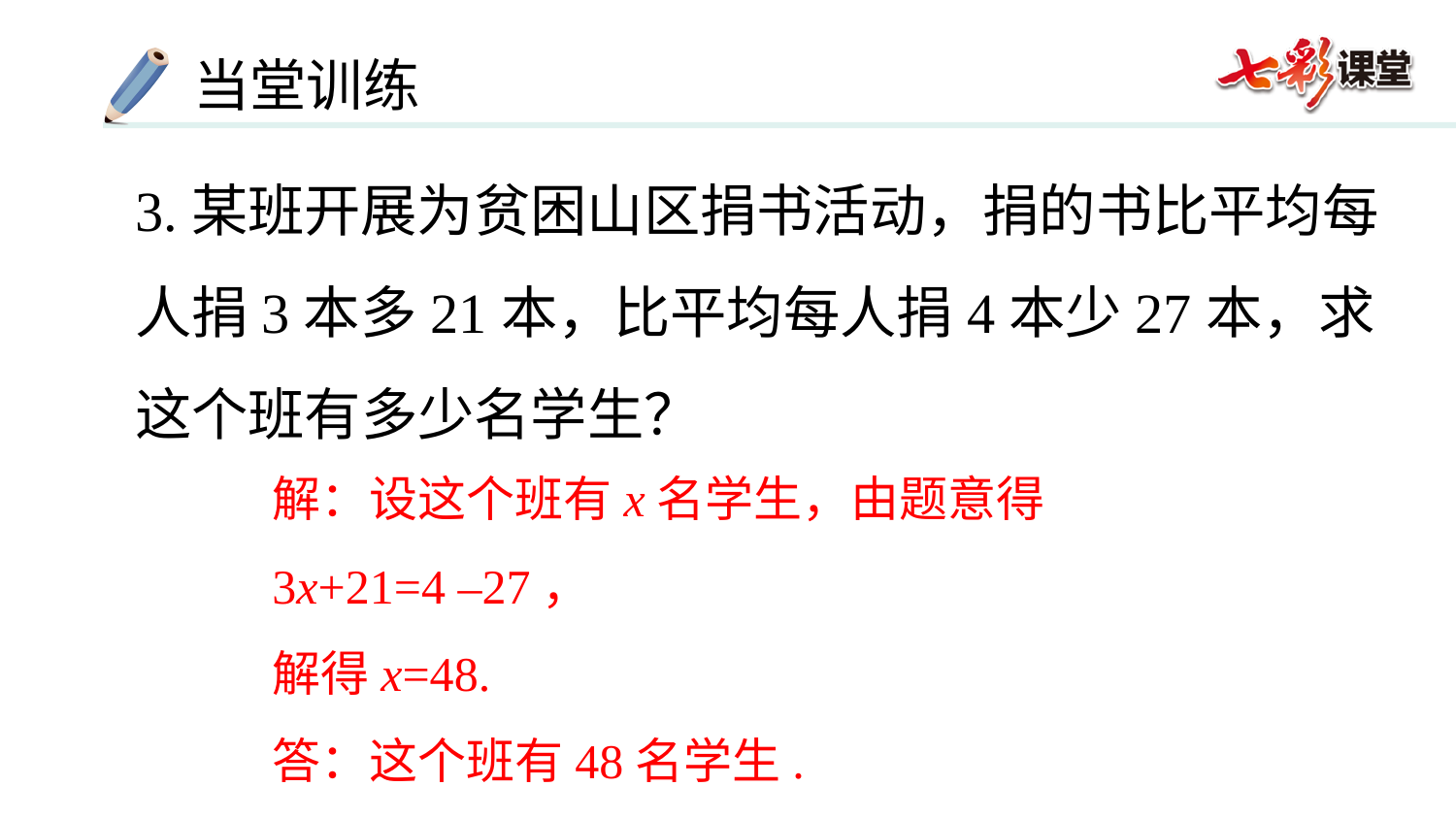

3.某班开展为贫困山区捐书活动，捐的书比平均每人捐3本多21本，比平均每人捐4本少27本，求这个班有多少名学生？
解：设这个班有x名学生，由题意得
3x+21=4 –27，
解得x=48.
答：这个班有48名学生.